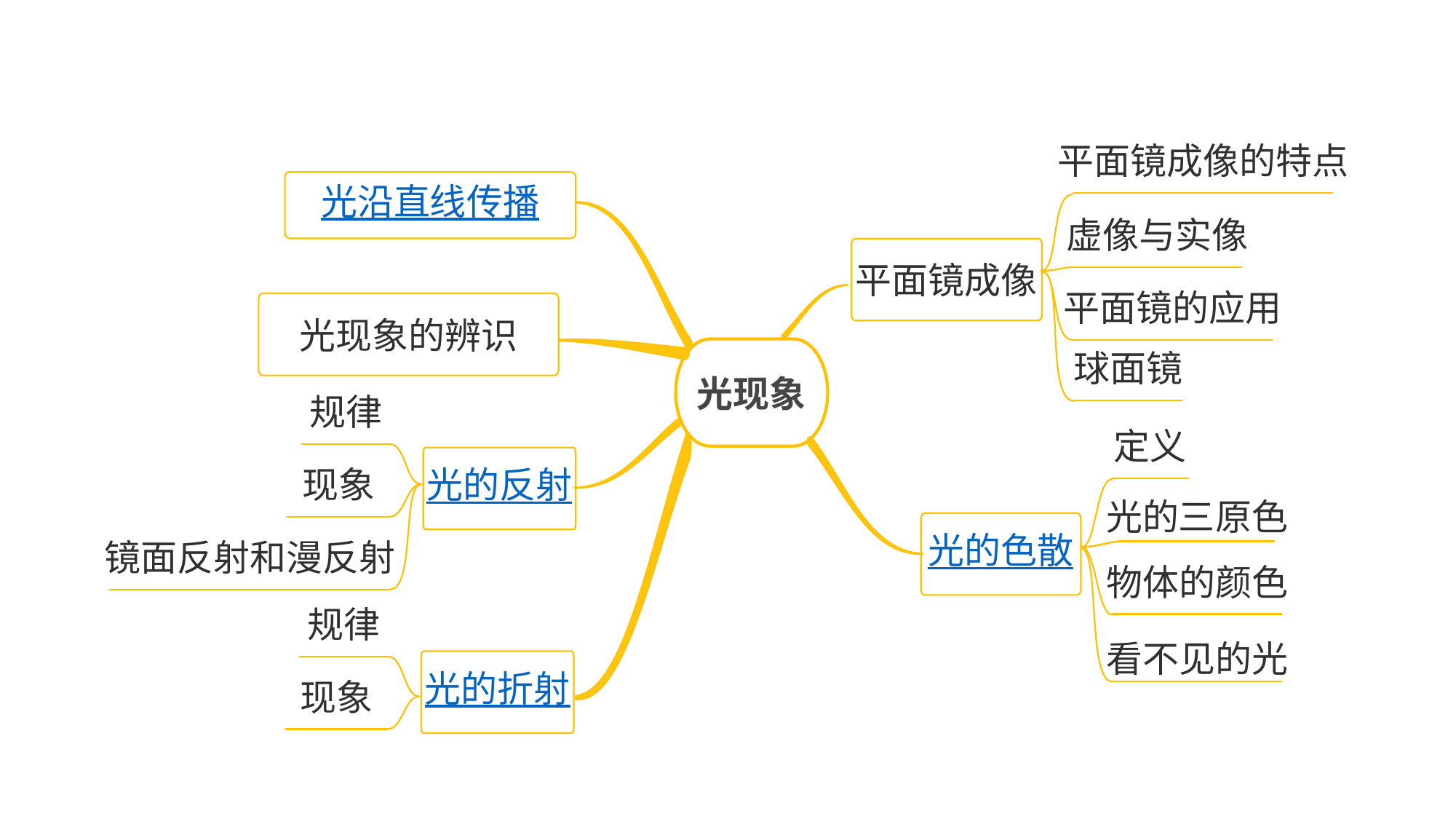

平面镜成像的特点

光沿直线传播

虚像与实像

平面镜成像

平面镜的应用

光现象的辨识

球面镜

光现象
规律

定义

光的反射
现象

光的色散
光的三原色

光的折射
镜面反射和漫反射

物体的颜色

规律

看不见的光
现象